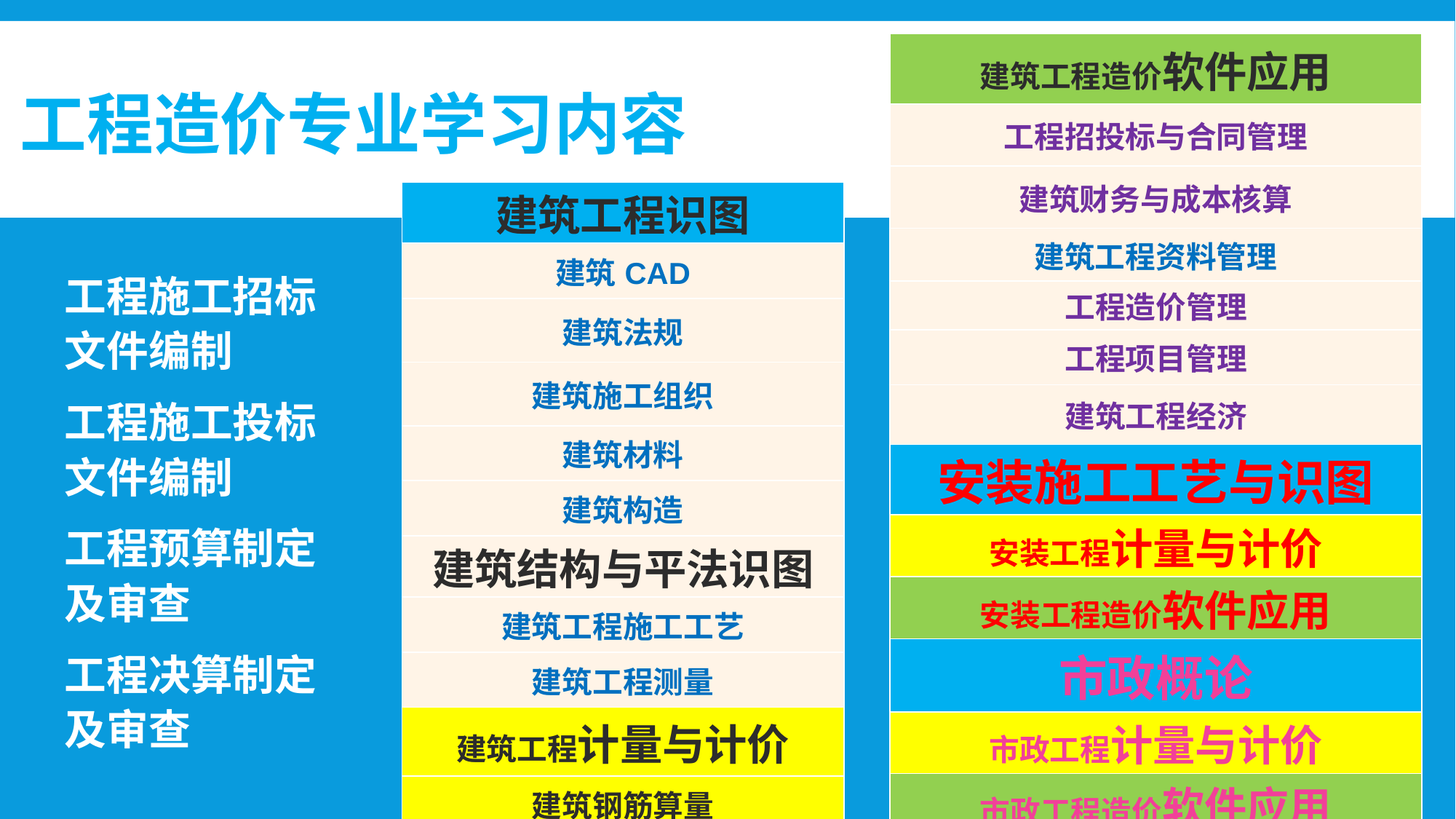

# 工程造价专业学习内容
| 建筑工程造价软件应用 |
| --- |
| 工程招投标与合同管理 |
| 建筑财务与成本核算 |
| 建筑工程资料管理 |
| 工程造价管理 |
| 工程项目管理 |
| 建筑工程经济 |
| 安装施工工艺与识图 |
| 安装工程计量与计价 |
| 安装工程造价软件应用 |
| 市政概论 |
| 市政工程计量与计价 |
| 市政工程造价软件应用 |
| 建筑工程识图 |
| --- |
| 建筑CAD |
| 建筑法规 |
| 建筑施工组织 |
| 建筑材料 |
| 建筑构造 |
| 建筑结构与平法识图 |
| 建筑工程施工工艺 |
| 建筑工程测量 |
| 建筑工程计量与计价 |
| 建筑钢筋算量 |
工程施工招标文件编制
工程施工投标文件编制
工程预算制定及审查
工程决算制定及审查